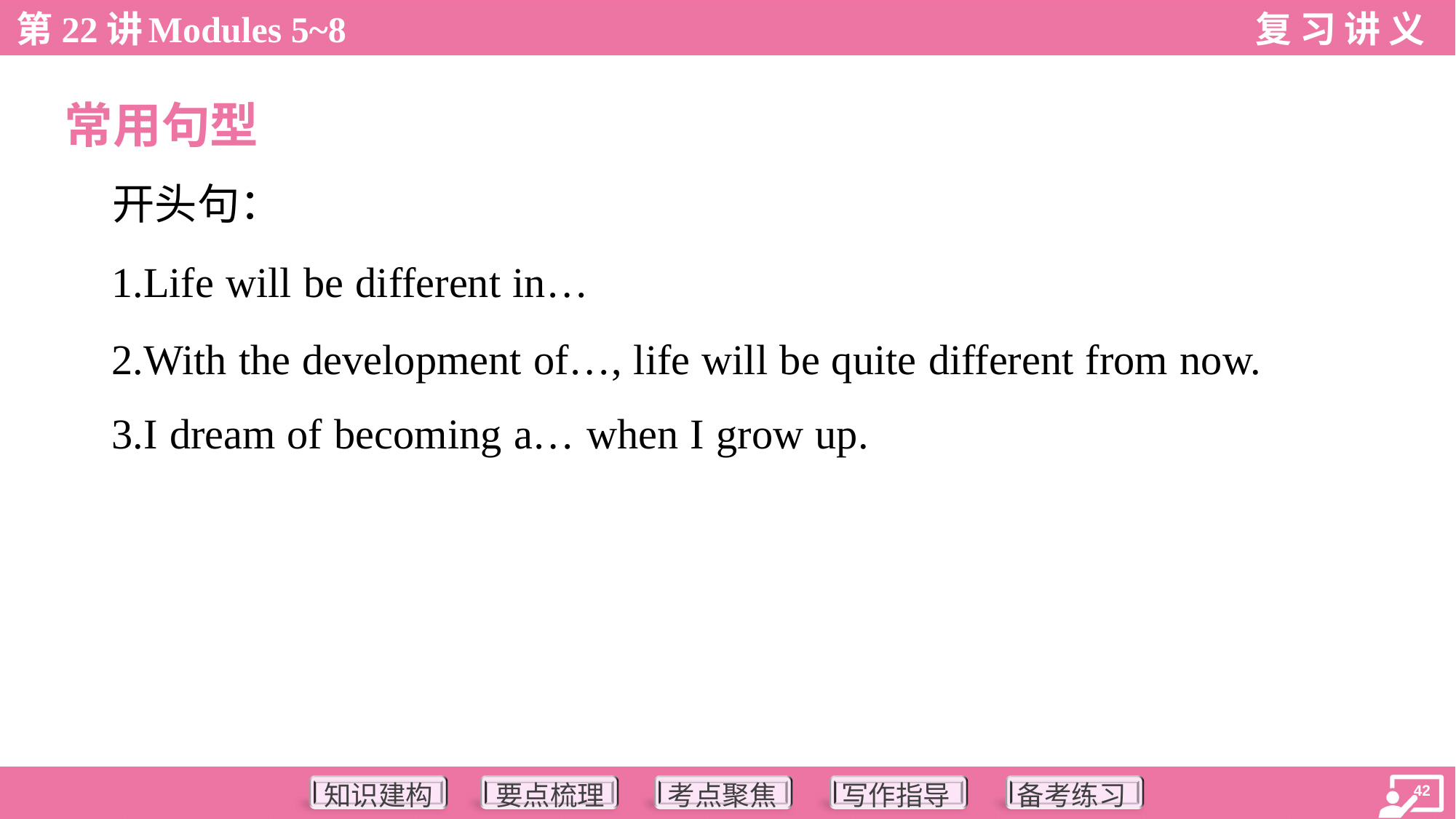

常用句型
    开头句：
    1.Life will be different in…
    2.With the development of…, life will be quite different from now.
    3.I dream of becoming a… when I grow up.